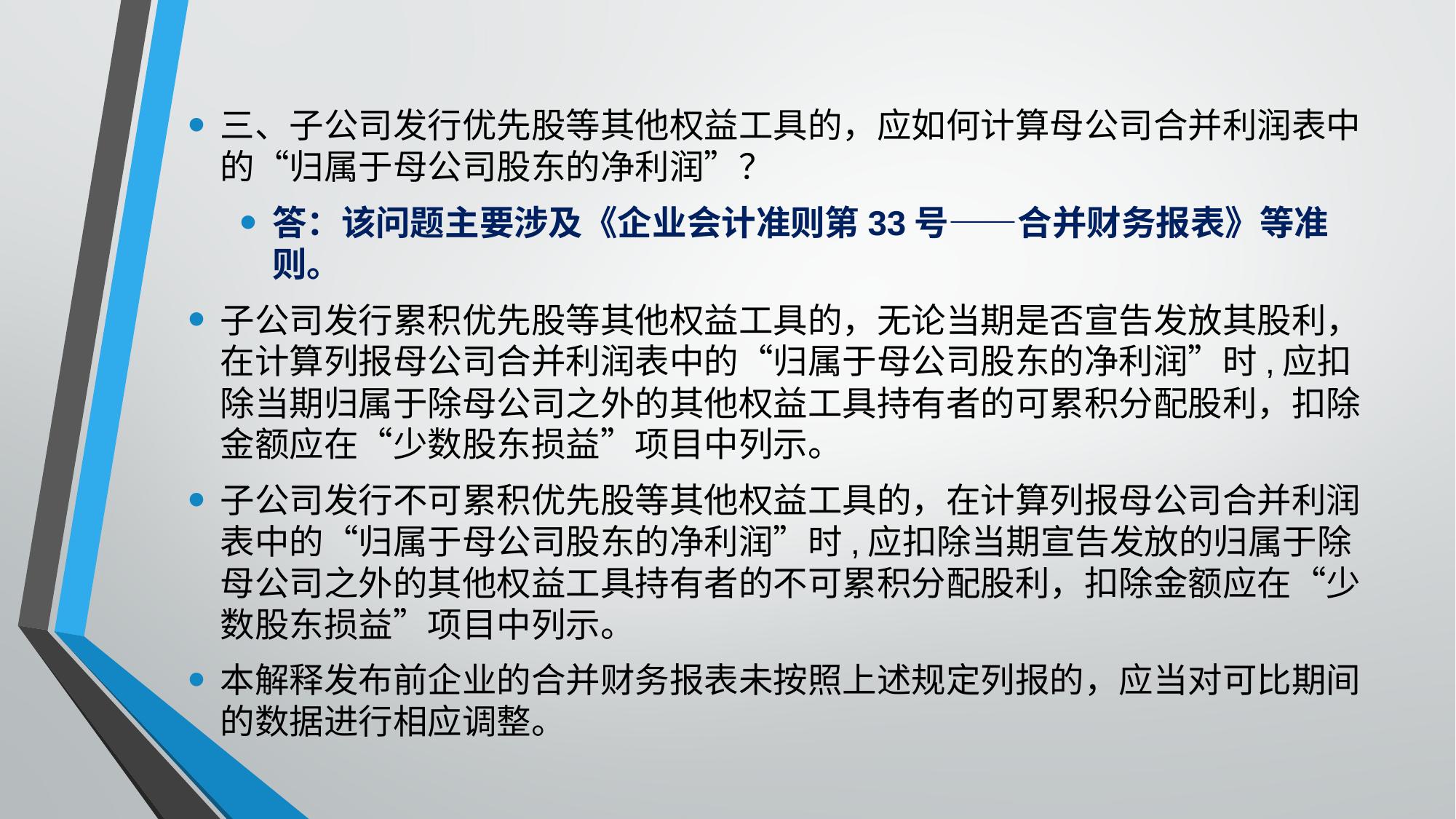

三、子公司发行优先股等其他权益工具的，应如何计算母公司合并利润表中的“归属于母公司股东的净利润”？
答：该问题主要涉及《企业会计准则第33号——合并财务报表》等准则。
子公司发行累积优先股等其他权益工具的，无论当期是否宣告发放其股利，在计算列报母公司合并利润表中的“归属于母公司股东的净利润”时,应扣除当期归属于除母公司之外的其他权益工具持有者的可累积分配股利，扣除金额应在“少数股东损益”项目中列示。
子公司发行不可累积优先股等其他权益工具的，在计算列报母公司合并利润表中的“归属于母公司股东的净利润”时,应扣除当期宣告发放的归属于除母公司之外的其他权益工具持有者的不可累积分配股利，扣除金额应在“少数股东损益”项目中列示。
本解释发布前企业的合并财务报表未按照上述规定列报的，应当对可比期间的数据进行相应调整。